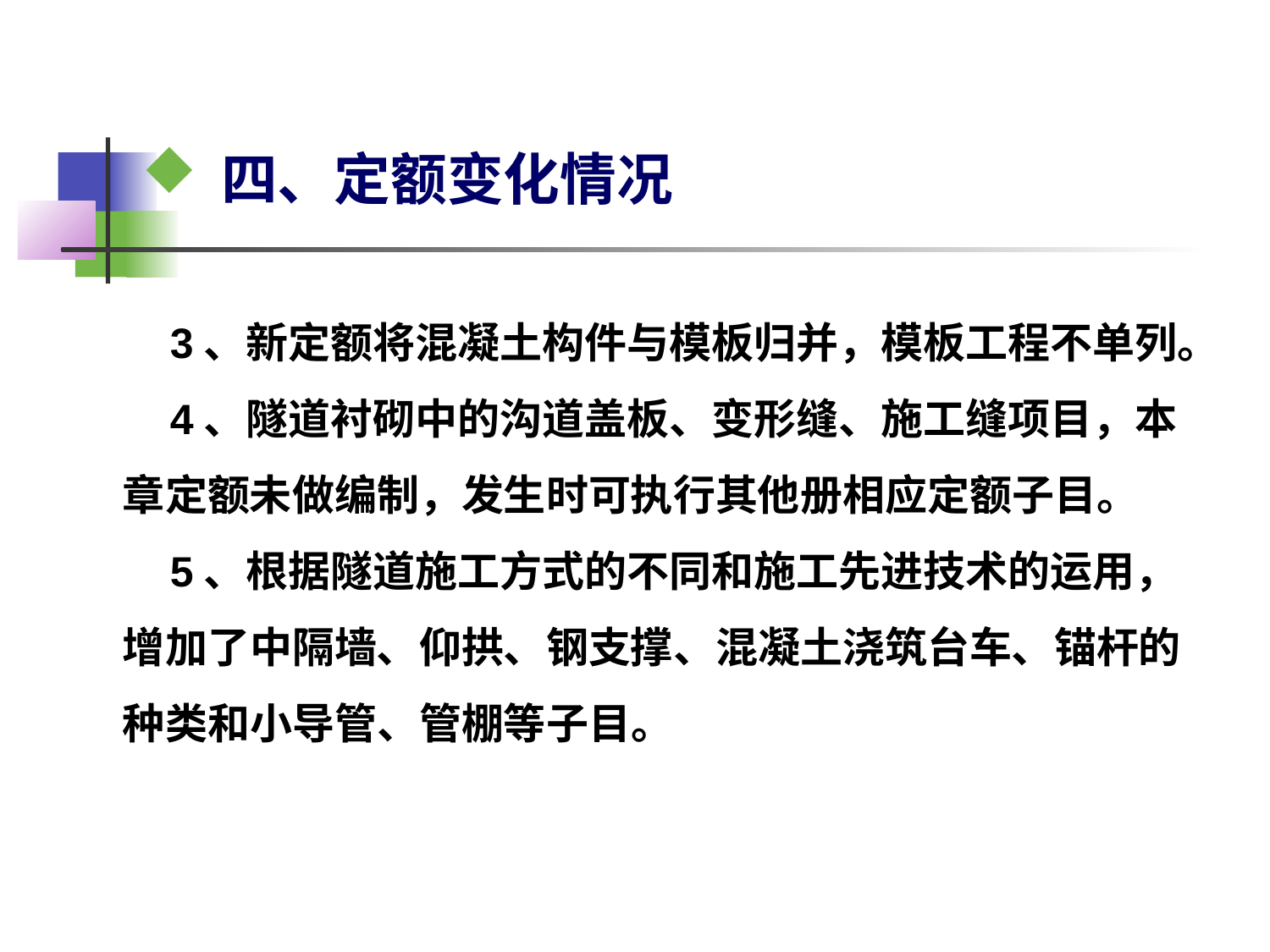

# 四、定额变化情况
    3、新定额将混凝土构件与模板归并，模板工程不单列。
    4、隧道衬砌中的沟道盖板、变形缝、施工缝项目，本章定额未做编制，发生时可执行其他册相应定额子目。
    5、根据隧道施工方式的不同和施工先进技术的运用，增加了中隔墙、仰拱、钢支撑、混凝土浇筑台车、锚杆的种类和小导管、管棚等子目。